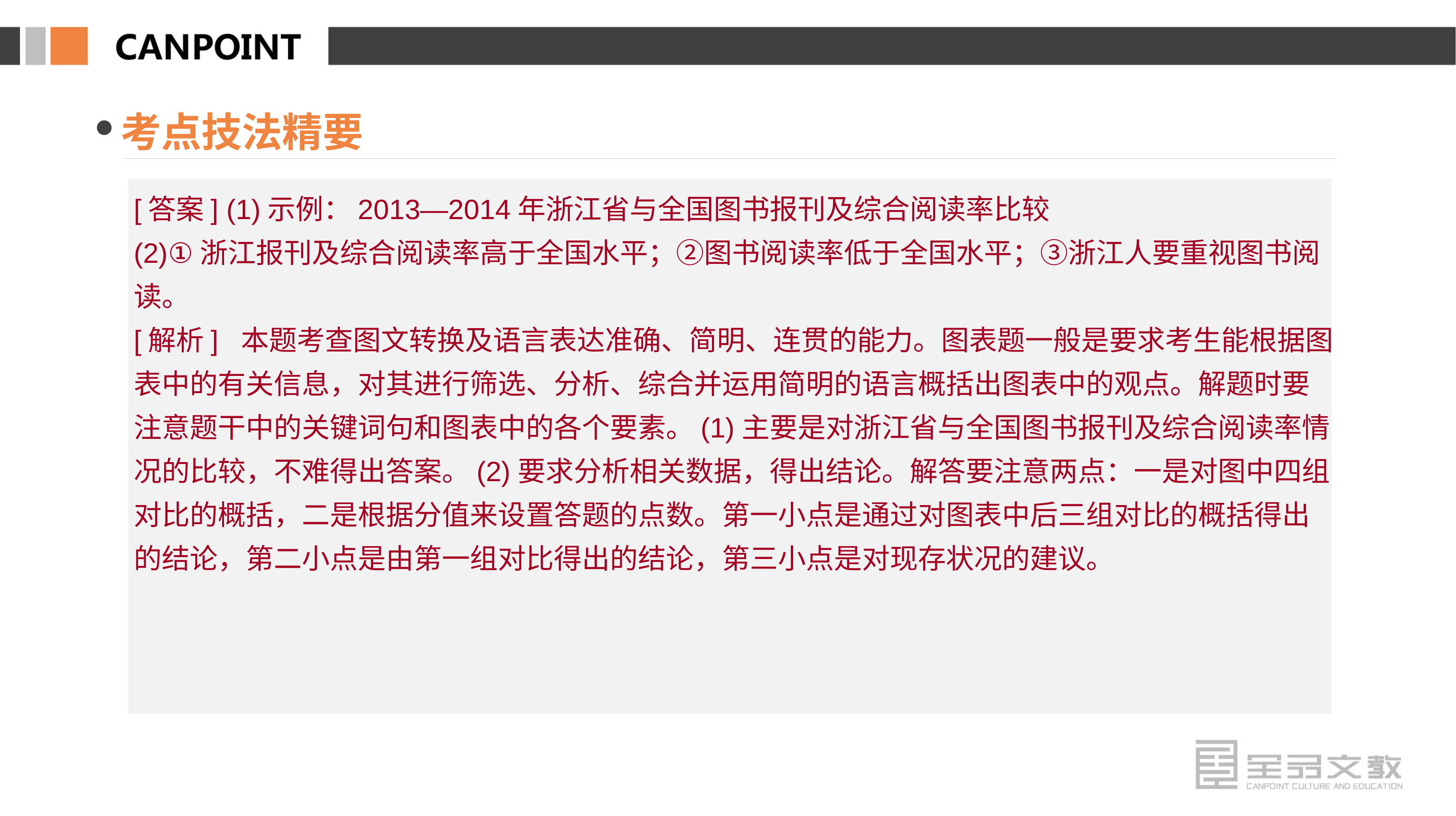

考点技法精要

[答案] (1)示例：2013—2014年浙江省与全国图书报刊及综合阅读率比较
(2)①浙江报刊及综合阅读率高于全国水平；②图书阅读率低于全国水平；③浙江人要重视图书阅读。
[解析]  本题考查图文转换及语言表达准确、简明、连贯的能力。图表题一般是要求考生能根据图表中的有关信息，对其进行筛选、分析、综合并运用简明的语言概括出图表中的观点。解题时要注意题干中的关键词句和图表中的各个要素。(1)主要是对浙江省与全国图书报刊及综合阅读率情况的比较，不难得出答案。(2)要求分析相关数据，得出结论。解答要注意两点：一是对图中四组对比的概括，二是根据分值来设置答题的点数。第一小点是通过对图表中后三组对比的概括得出的结论，第二小点是由第一组对比得出的结论，第三小点是对现存状况的建议。